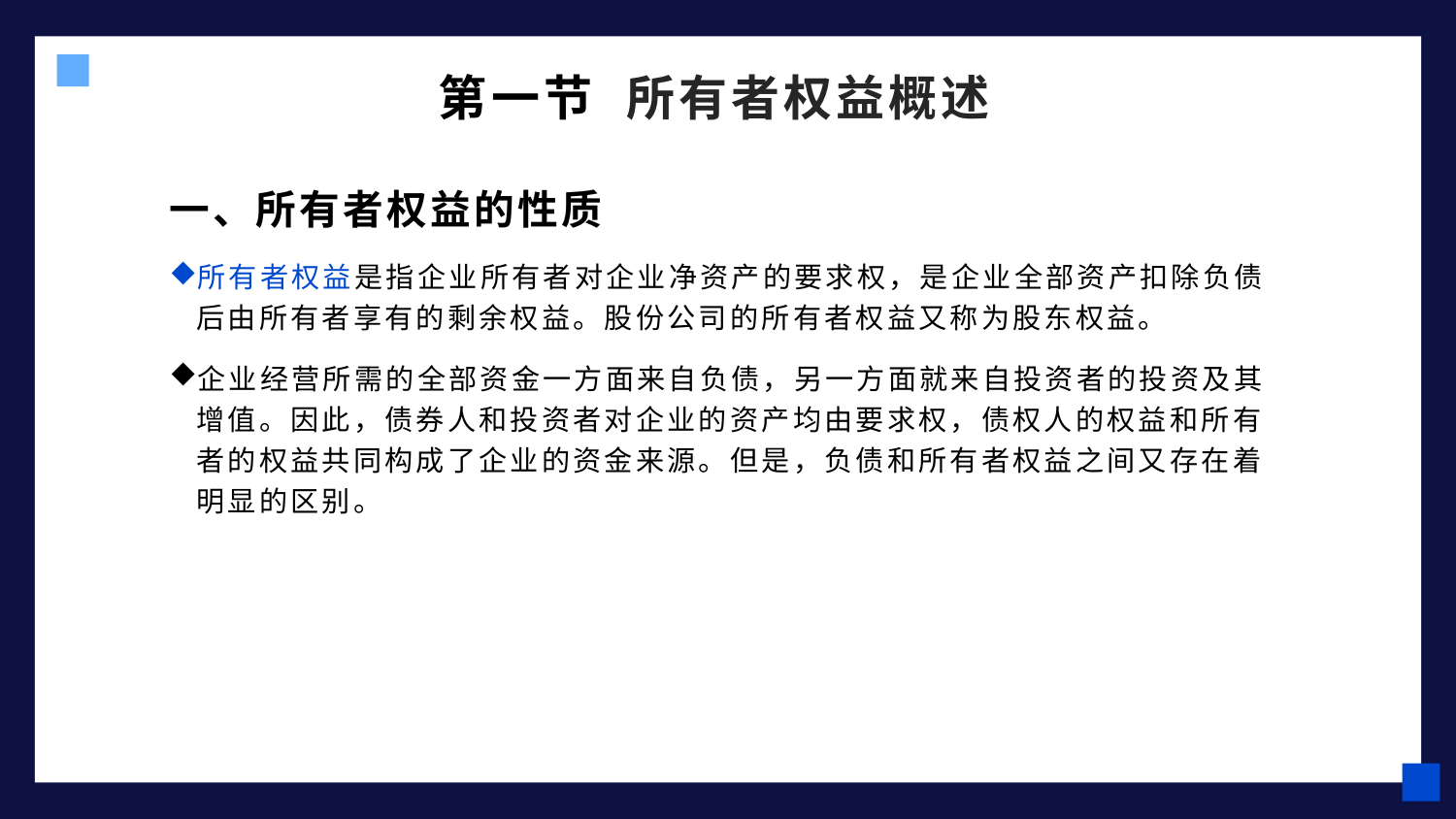

# 第一节  所有者权益概述
一、所有者权益的性质
所有者权益是指企业所有者对企业净资产的要求权，是企业全部资产扣除负债后由所有者享有的剩余权益。股份公司的所有者权益又称为股东权益。
企业经营所需的全部资金一方面来自负债，另一方面就来自投资者的投资及其增值。因此，债券人和投资者对企业的资产均由要求权，债权人的权益和所有者的权益共同构成了企业的资金来源。但是，负债和所有者权益之间又存在着明显的区别。